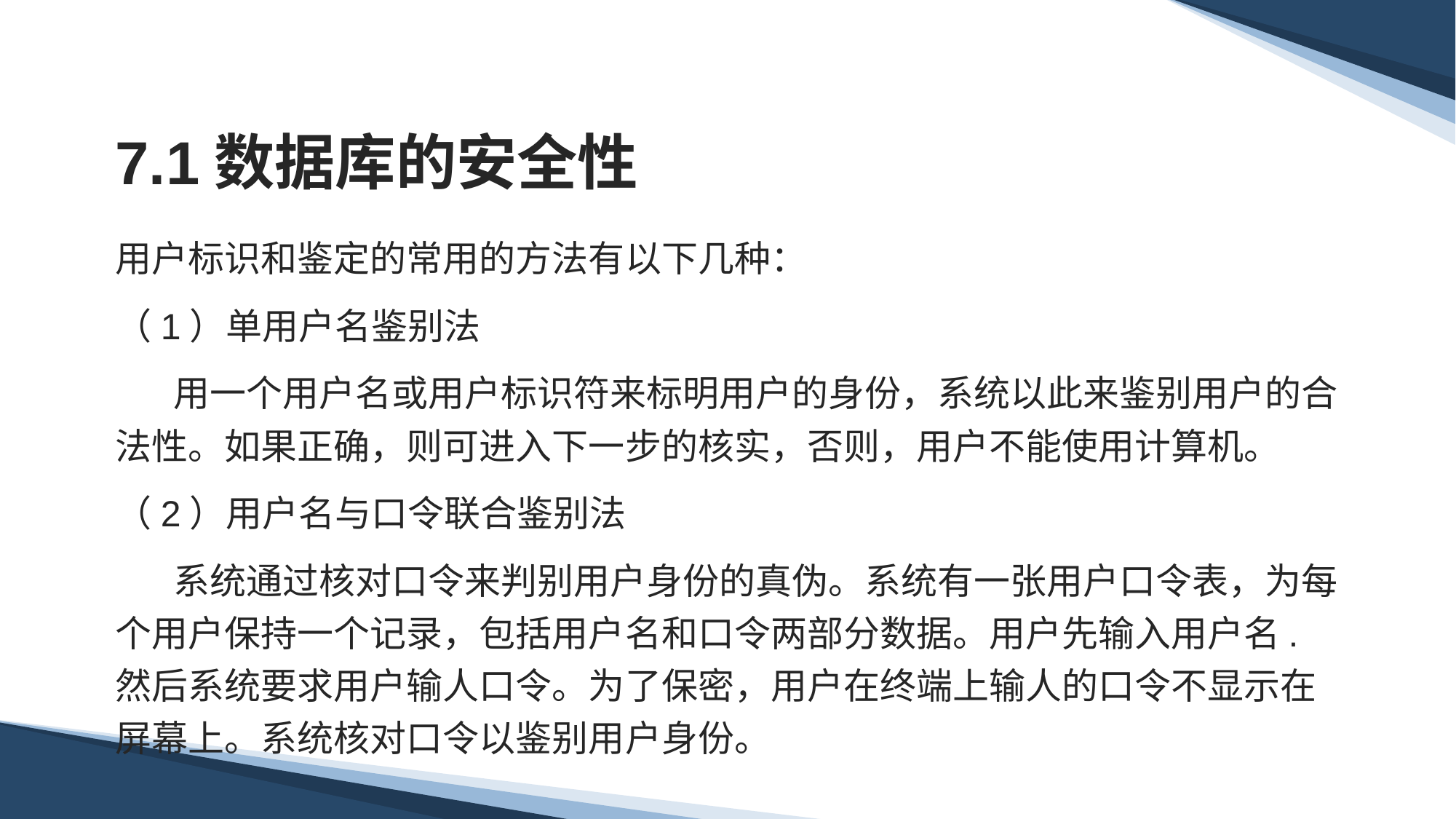

# 7.1数据库的安全性
用户标识和鉴定的常用的方法有以下几种：
（1）单用户名鉴别法
      用一个用户名或用户标识符来标明用户的身份，系统以此来鉴别用户的合法性。如果正确，则可进入下一步的核实，否则，用户不能使用计算机。
（2）用户名与口令联合鉴别法
      系统通过核对口令来判别用户身份的真伪。系统有一张用户口令表，为每个用户保持一个记录，包括用户名和口令两部分数据。用户先输入用户名.然后系统要求用户输人口令。为了保密，用户在终端上输人的口令不显示在屏幕上。系统核对口令以鉴别用户身份。